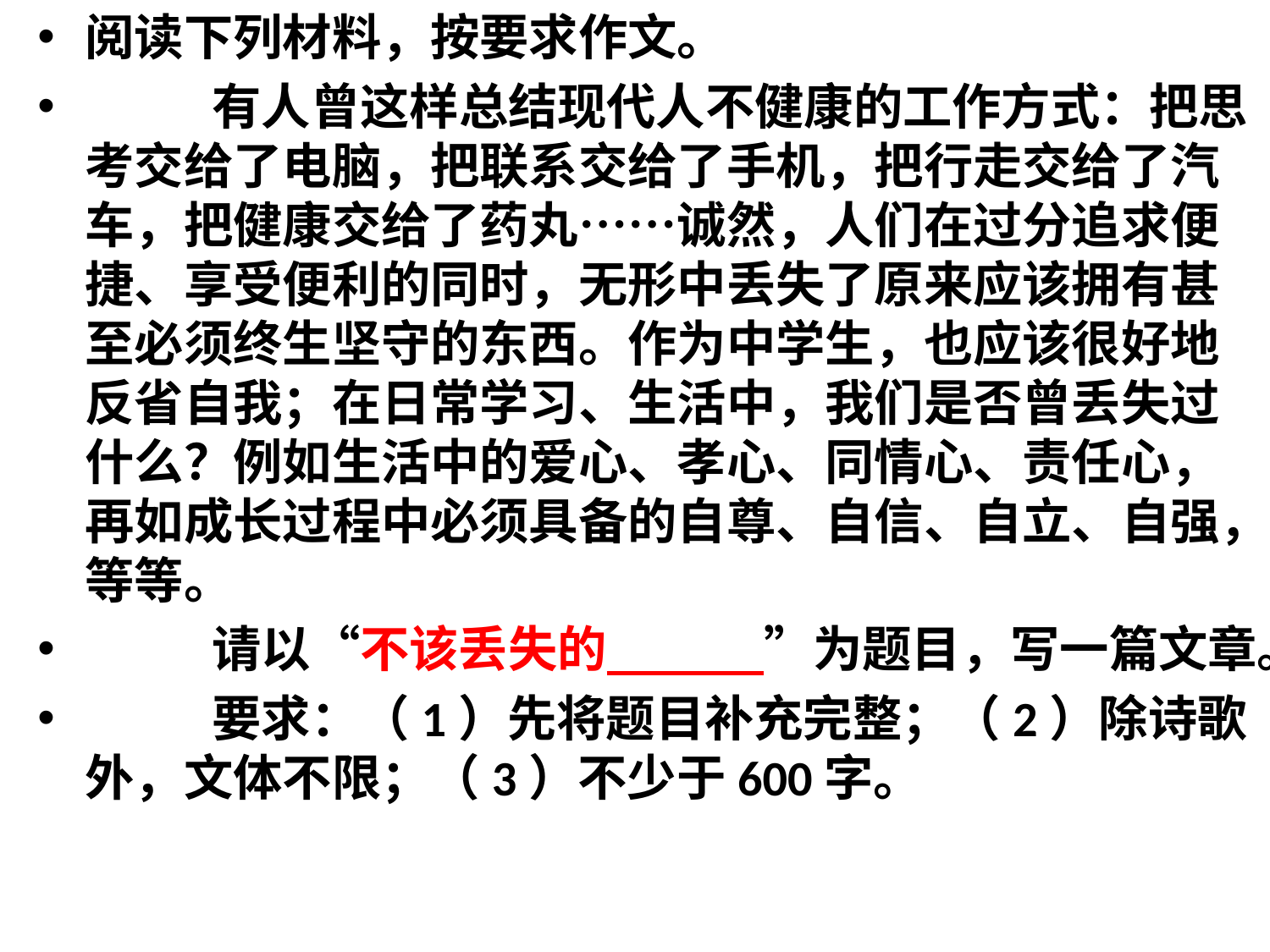

阅读下列材料，按要求作文。
	有人曾这样总结现代人不健康的工作方式：把思考交给了电脑，把联系交给了手机，把行走交给了汽车，把健康交给了药丸……诚然，人们在过分追求便捷、享受便利的同时，无形中丢失了原来应该拥有甚至必须终生坚守的东西。作为中学生，也应该很好地反省自我；在日常学习、生活中，我们是否曾丢失过什么？例如生活中的爱心、孝心、同情心、责任心，再如成长过程中必须具备的自尊、自信、自立、自强，等等。
	请以“不该丢失的              ”为题目，写一篇文章。
	要求：（1）先将题目补充完整；（2）除诗歌外，文体不限；（3）不少于600字。